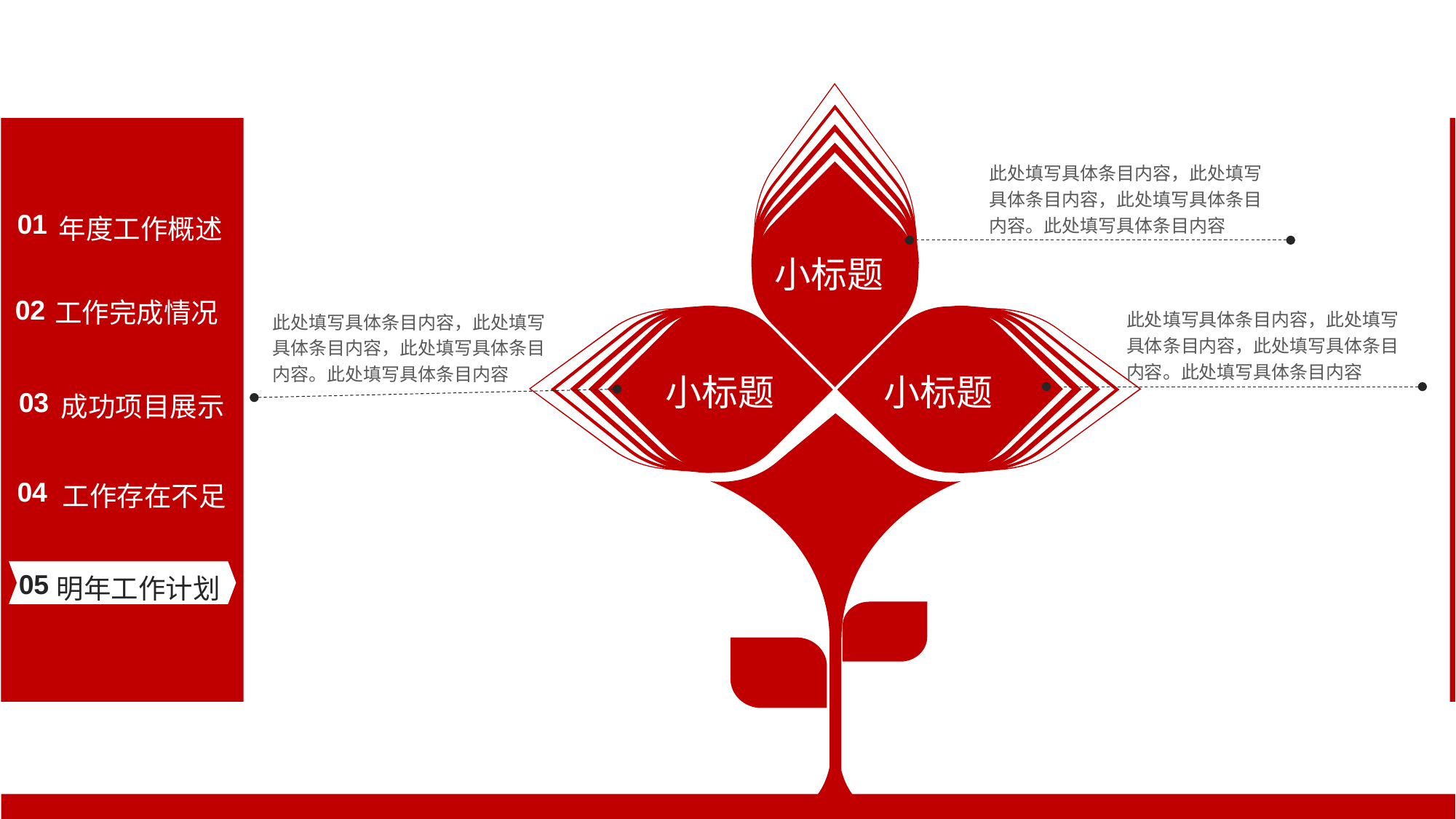

此处填写具体条目内容，此处填写具体条目内容，此处填写具体条目内容。此处填写具体条目内容

年度工作概述
01
小标题
工作完成情况
02
此处填写具体条目内容，此处填写具体条目内容，此处填写具体条目内容。此处填写具体条目内容
此处填写具体条目内容，此处填写具体条目内容，此处填写具体条目内容。此处填写具体条目内容

小标题
小标题
成功项目展示
03

工作存在不足
04
明年工作计划

05